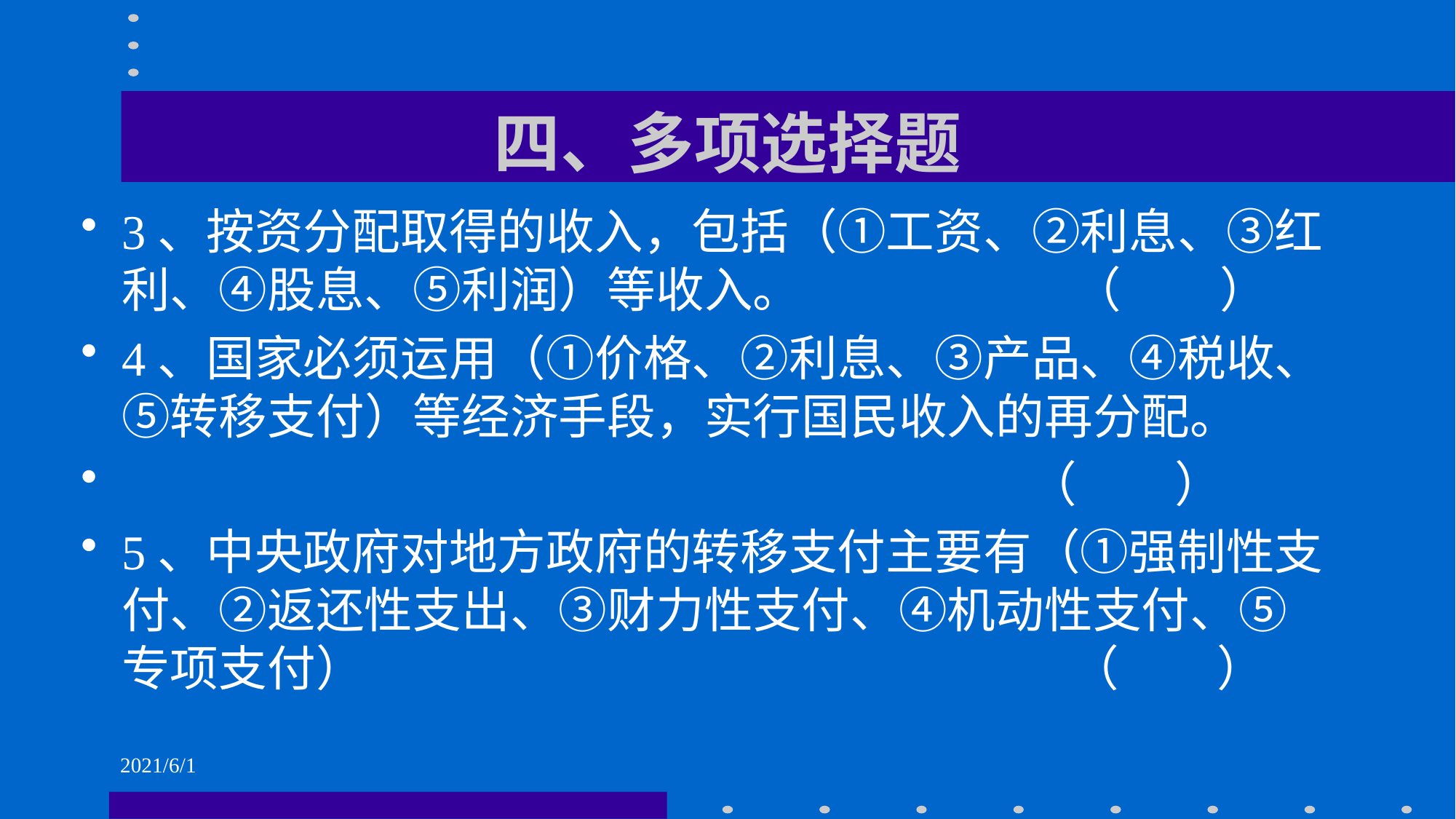

# 四、多项选择题
3、按资分配取得的收入，包括（①工资、②利息、③红利、④股息、⑤利润）等收入。                         （         ）
4、国家必须运用（①价格、②利息、③产品、④税收、⑤转移支付）等经济手段，实行国民收入的再分配。
                                                                                  （         ）
5、中央政府对地方政府的转移支付主要有（①强制性支付、②返还性支出、③财力性支付、④机动性支付、⑤专项支付）                                                                 （         ）
2021/6/1